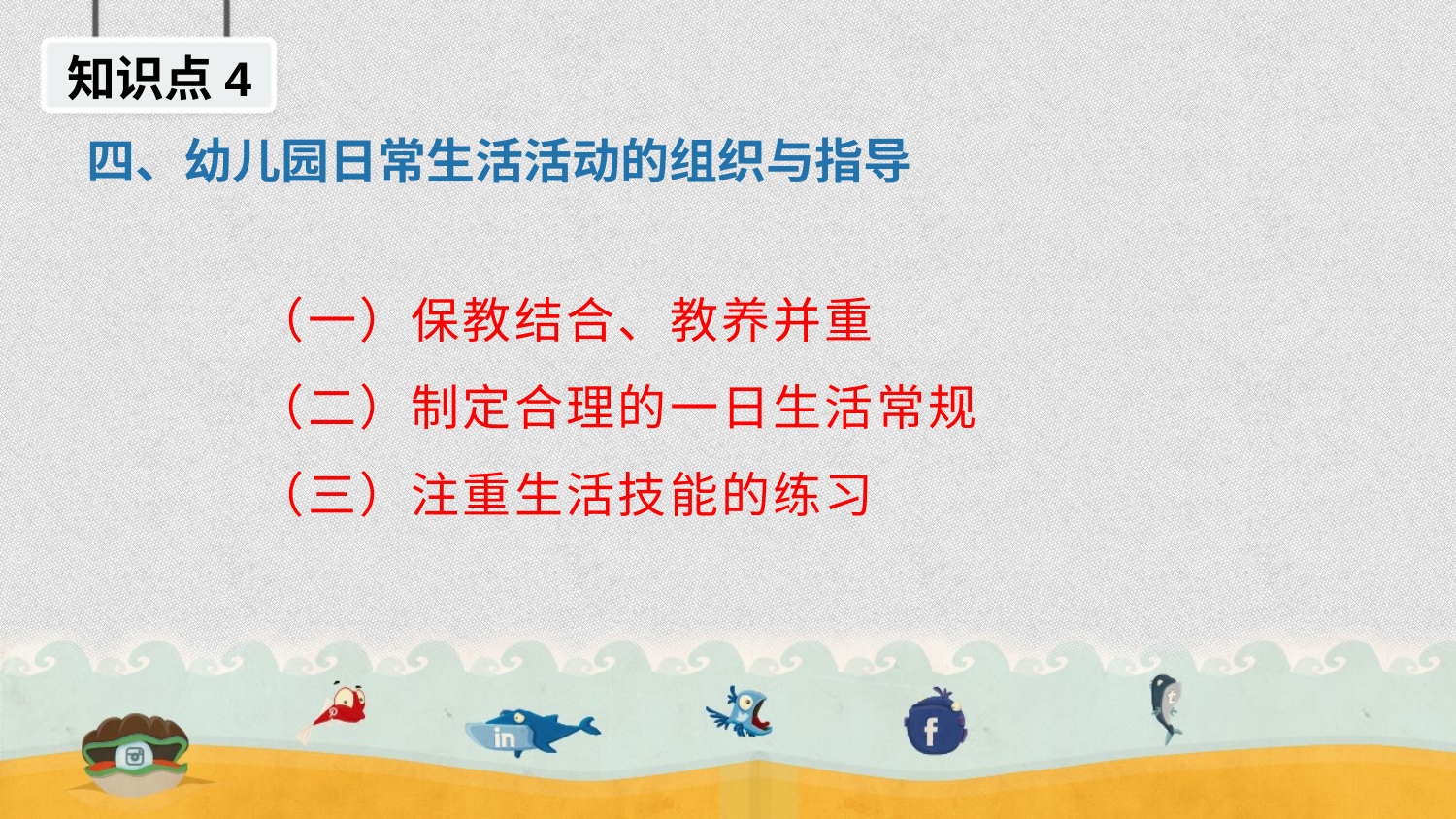

知识点4

四、幼儿园日常生活活动的组织与指导
（一）保教结合、教养并重
（二）制定合理的一日生活常规
（三）注重生活技能的练习